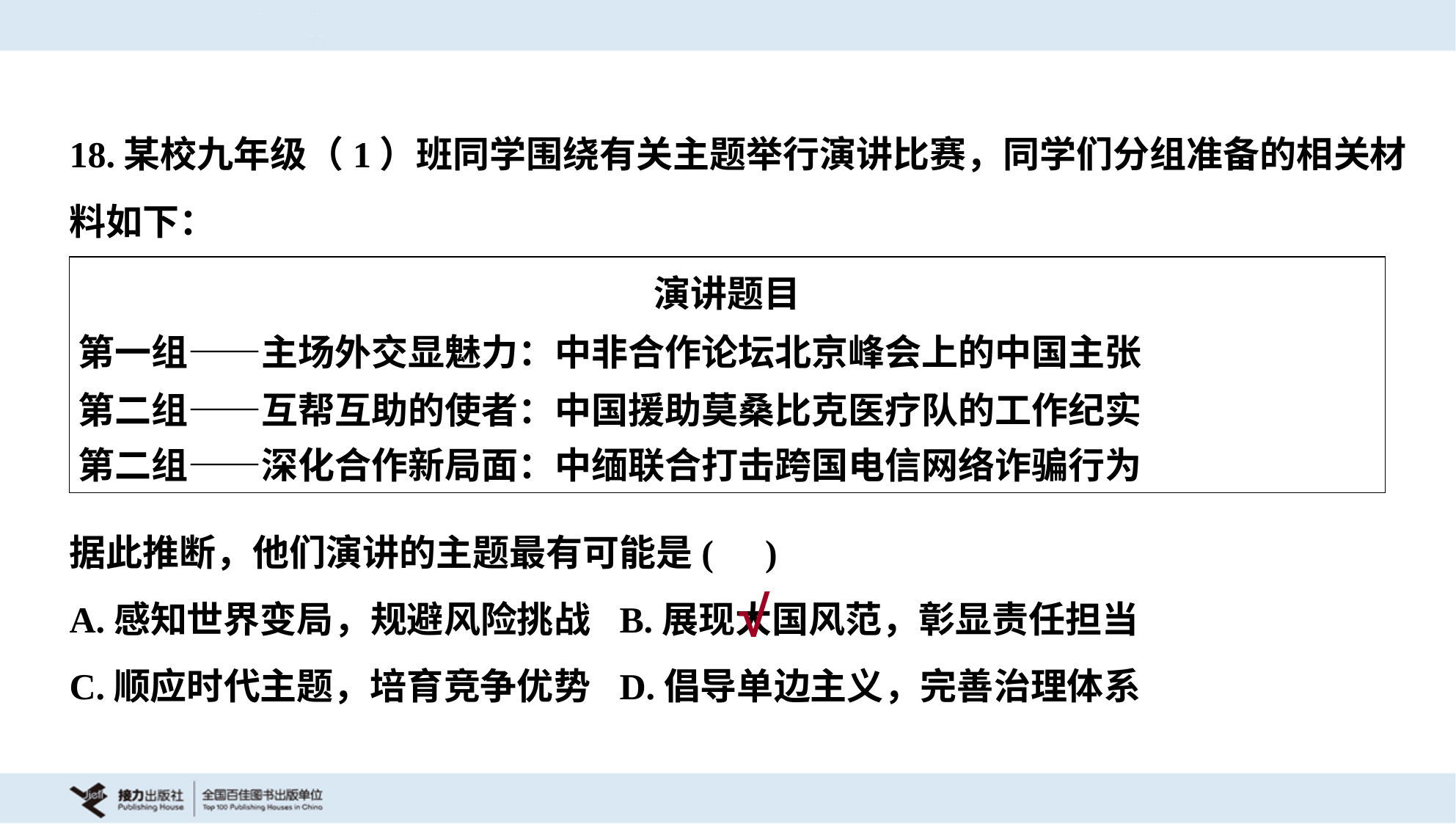

18.某校九年级（1）班同学围绕有关主题举行演讲比赛，同学们分组准备的相关材
料如下：
| 演讲题目 第一组——主场外交显魅力：中非合作论坛北京峰会上的中国主张 第二组——互帮互助的使者：中国援助莫桑比克医疗队的工作纪实 第二组——深化合作新局面：中缅联合打击跨国电信网络诈骗行为 |
| --- |
据此推断，他们演讲的主题最有可能是(     )
A.感知世界变局，规避风险挑战	B.展现大国风范，彰显责任担当
C.顺应时代主题，培育竞争优势	D.倡导单边主义，完善治理体系
√